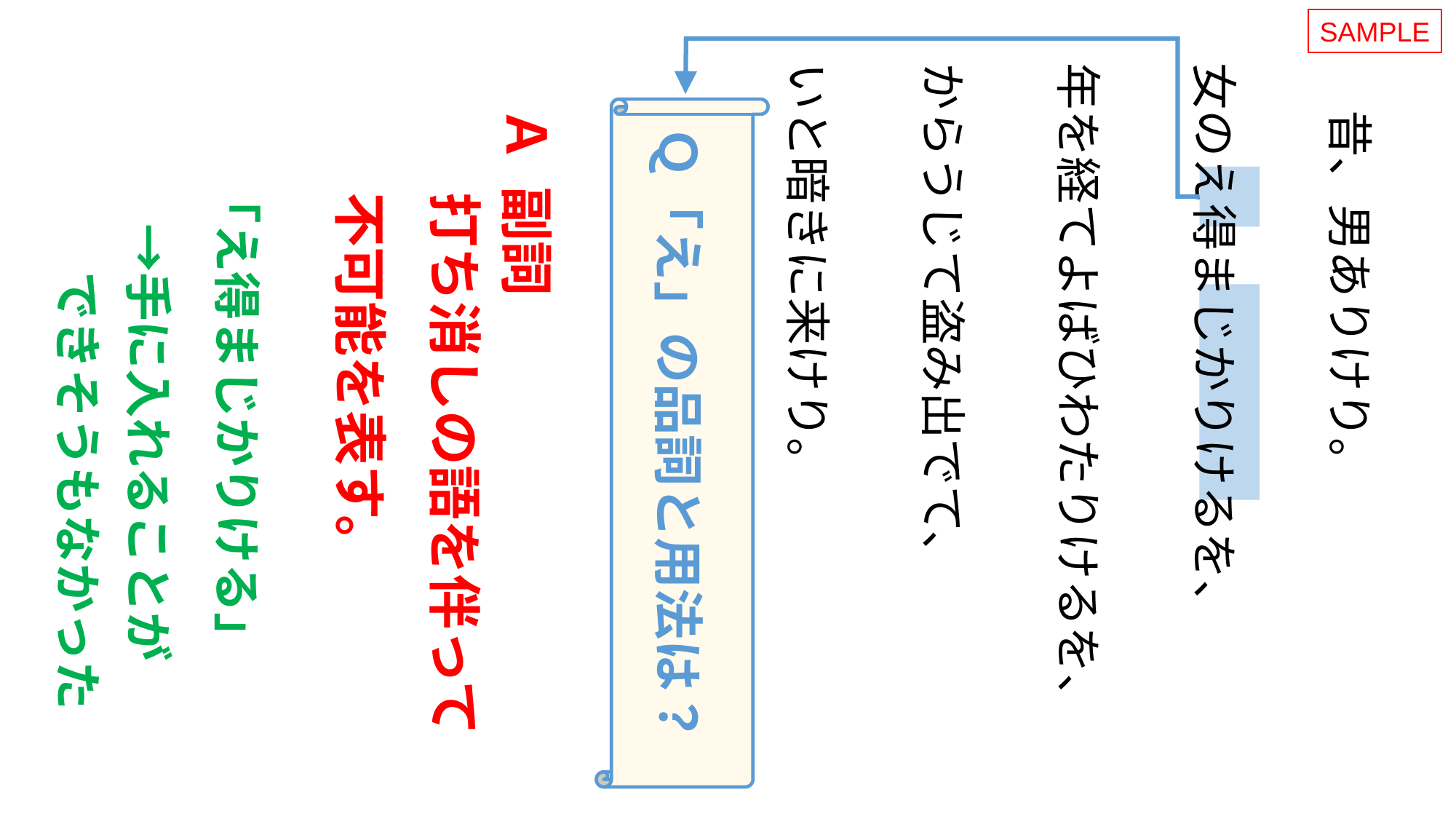

SAMPLE

　昔、男ありけり。
女のえ得まじかりけるを、
年を経てよばひわたりけるを、
からうじて盗み出でて、
いと暗きに来けり。
Ａ  副詞
Ｑ「え」の品詞と用法は？
「え得まじかりける」
　→手に入れることが
　　できそうもなかった

打ち消しの語を伴って
不可能を表す。